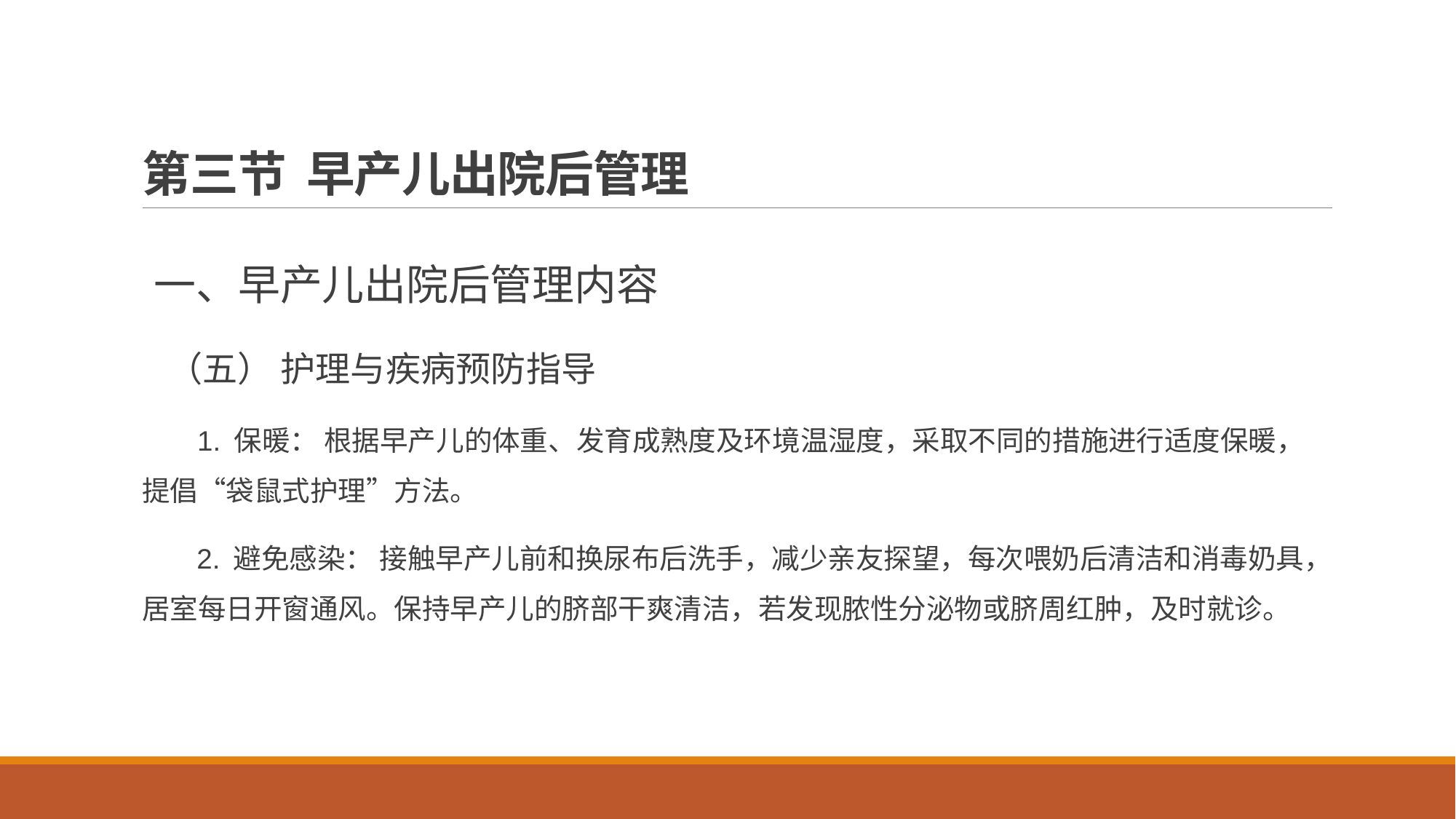

# 第三节  早产儿出院后管理
 一、早产儿出院后管理内容
   （五） 护理与疾病预防指导
        1. 保暖： 根据早产儿的体重、发育成熟度及环境温湿度，采取不同的措施进行适度保暖，提倡“袋鼠式护理”方法。
       2. 避免感染： 接触早产儿前和换尿布后洗手，减少亲友探望，每次喂奶后清洁和消毒奶具，居室每日开窗通风。保持早产儿的脐部干爽清洁，若发现脓性分泌物或脐周红肿，及时就诊。